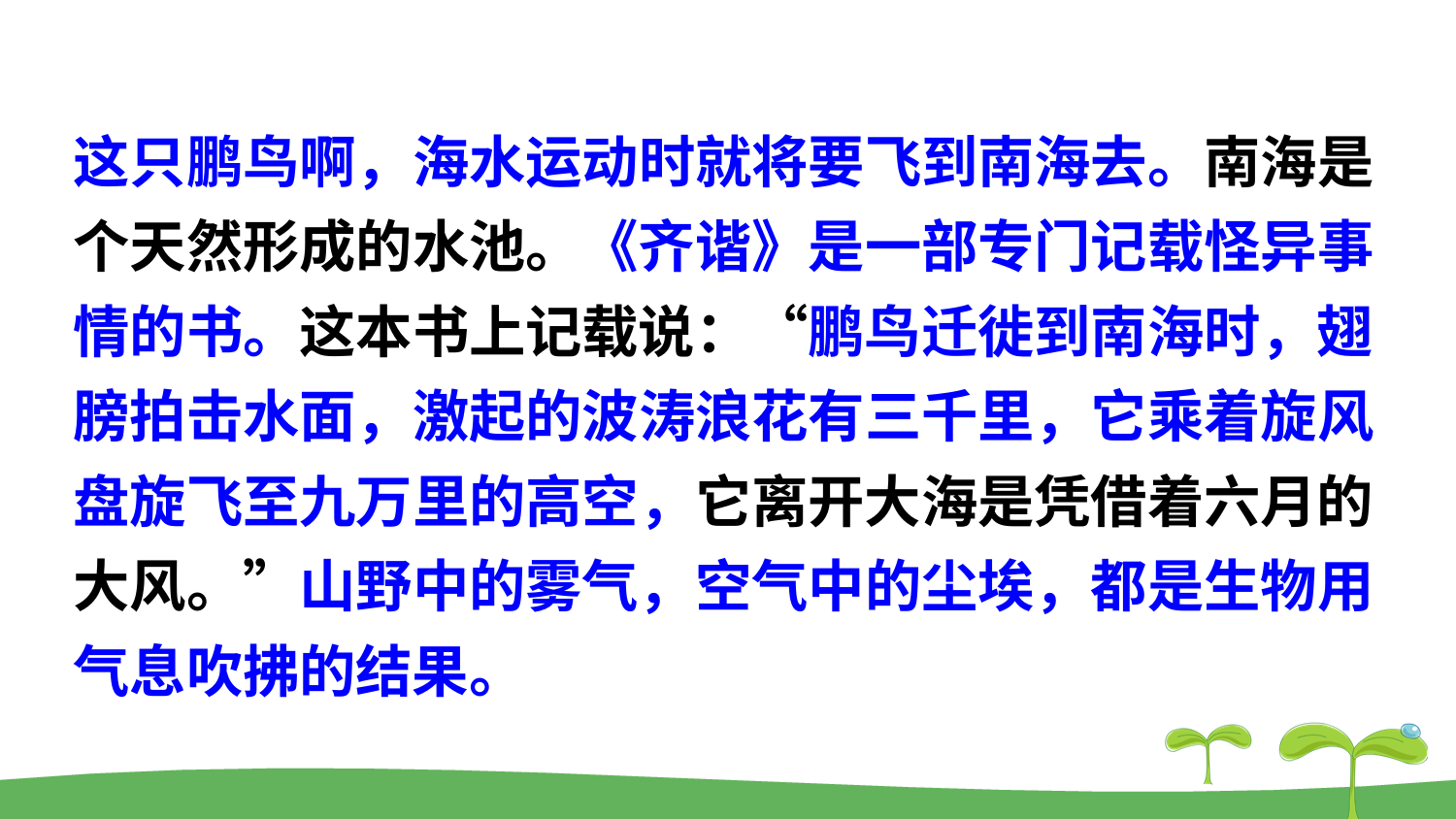

这只鹏鸟啊，海水运动时就将要飞到南海去。南海是
个天然形成的水池。《齐谐》是一部专门记载怪异事
情的书。这本书上记载说：“鹏鸟迁徙到南海时，翅
膀拍击水面，激起的波涛浪花有三千里，它乘着旋风
盘旋飞至九万里的高空，它离开大海是凭借着六月的
大风。”山野中的雾气，空气中的尘埃，都是生物用
气息吹拂的结果。